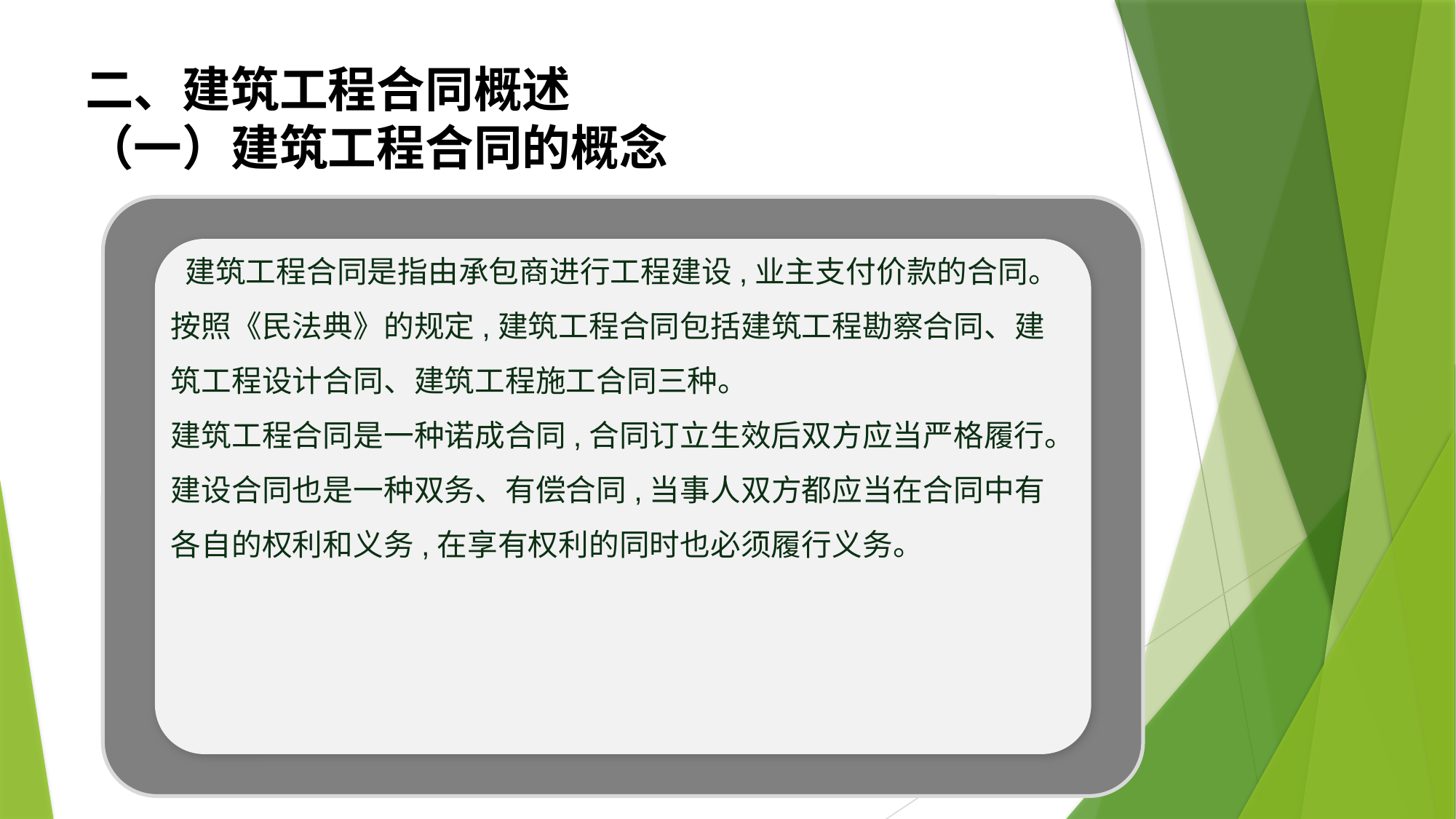

# 二、建筑工程合同概述 （一）建筑工程合同的概念

 建筑工程合同是指由承包商进行工程建设,业主支付价款的合同。
按照《民法典》的规定,建筑工程合同包括建筑工程勘察合同、建筑工程设计合同、建筑工程施工合同三种。
建筑工程合同是一种诺成合同,合同订立生效后双方应当严格履行。
建设合同也是一种双务、有偿合同,当事人双方都应当在合同中有各自的权利和义务,在享有权利的同时也必须履行义务。